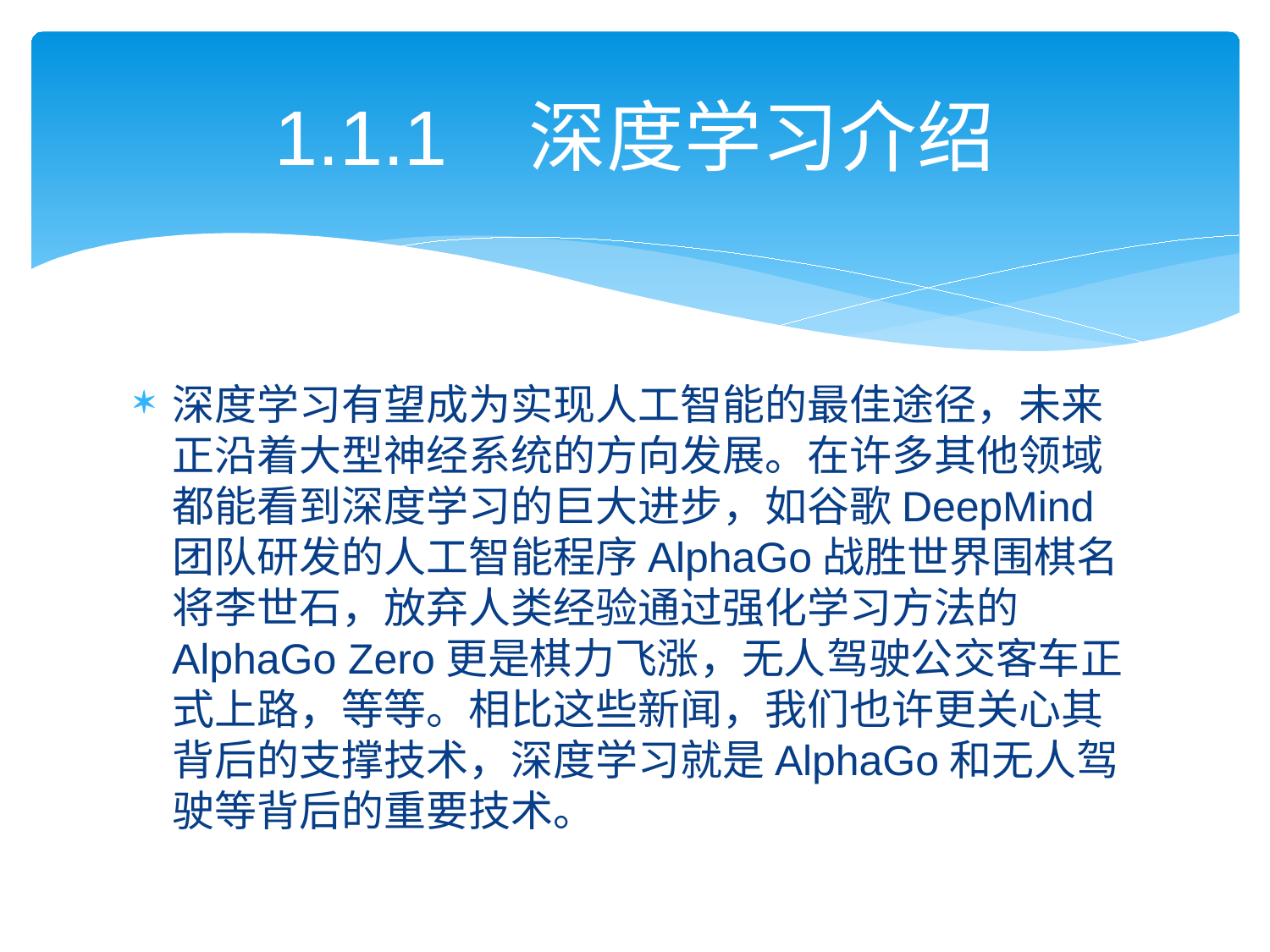

# 1.1.1	深度学习介绍
深度学习有望成为实现人工智能的最佳途径，未来正沿着大型神经系统的方向发展。在许多其他领域都能看到深度学习的巨大进步，如谷歌DeepMind团队研发的人工智能程序AlphaGo战胜世界围棋名将李世石，放弃人类经验通过强化学习方法的AlphaGo Zero更是棋力飞涨，无人驾驶公交客车正式上路，等等。相比这些新闻，我们也许更关心其背后的支撑技术，深度学习就是AlphaGo和无人驾驶等背后的重要技术。